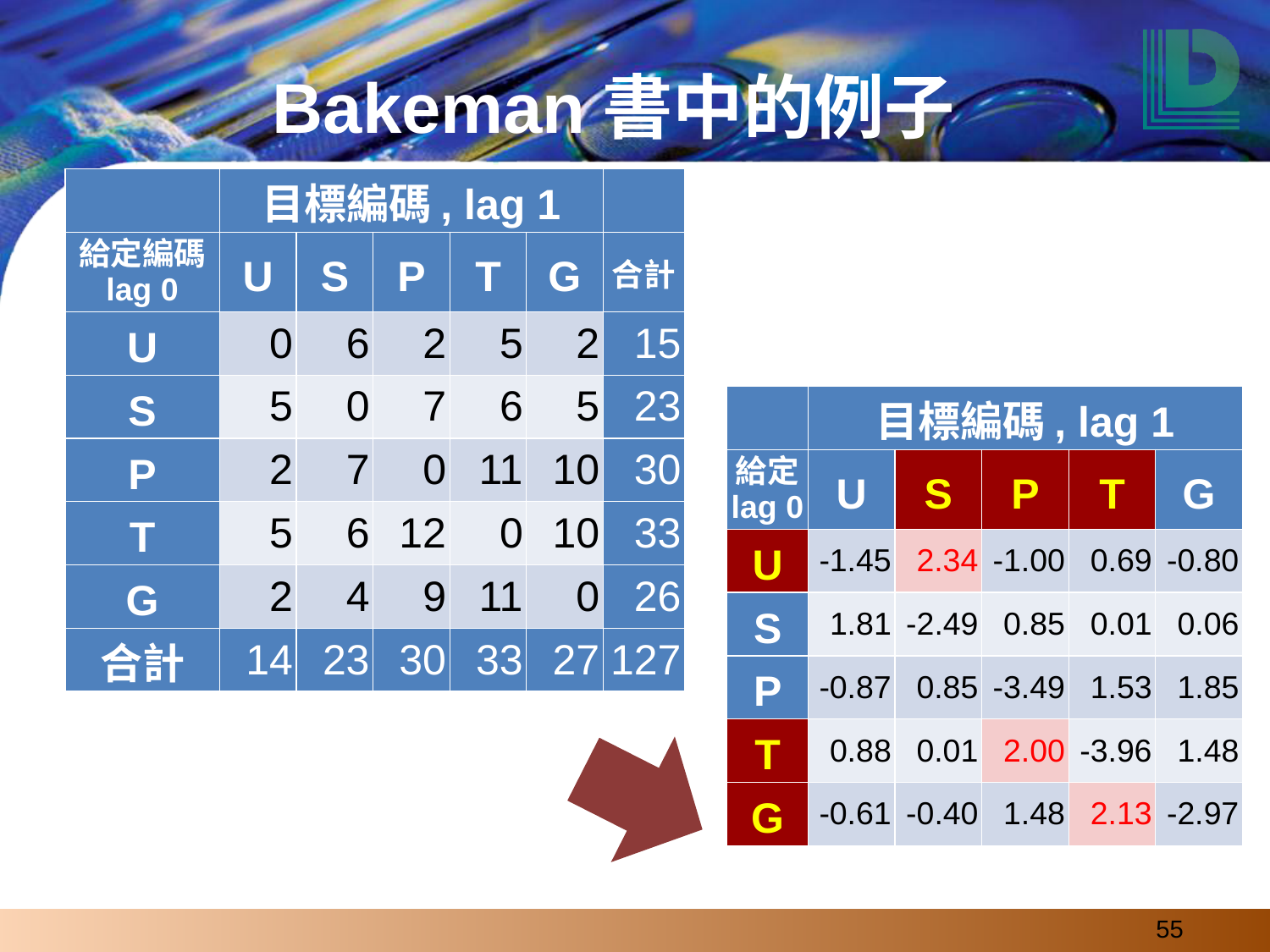

# Bakeman書中的例子
|  | 目標編碼, lag 1 |  |  |  |  |  |
| --- | --- | --- | --- | --- | --- | --- |
| 給定編碼 lag 0 | U | S | P | T | G | 合計 |
| U | 0 | 6 | 2 | 5 | 2 | 15 |
| S | 5 | 0 | 7 | 6 | 5 | 23 |
| P | 2 | 7 | 0 | 11 | 10 | 30 |
| T | 5 | 6 | 12 | 0 | 10 | 33 |
| G | 2 | 4 | 9 | 11 | 0 | 26 |
| 合計 | 14 | 23 | 30 | 33 | 27 | 127 |

|  | 目標編碼, lag 1 |  |  |  |  |
| --- | --- | --- | --- | --- | --- |
| 給定 lag 0 | U | S | P | T | G |
| U | -1.45 | 2.34 | -1.00 | 0.69 | -0.80 |
| S | 1.81 | -2.49 | 0.85 | 0.01 | 0.06 |
| P | -0.87 | 0.85 | -3.49 | 1.53 | 1.85 |
| T | 0.88 | 0.01 | 2.00 | -3.96 | 1.48 |
| G | -0.61 | -0.40 | 1.48 | 2.13 | -2.97 |

55